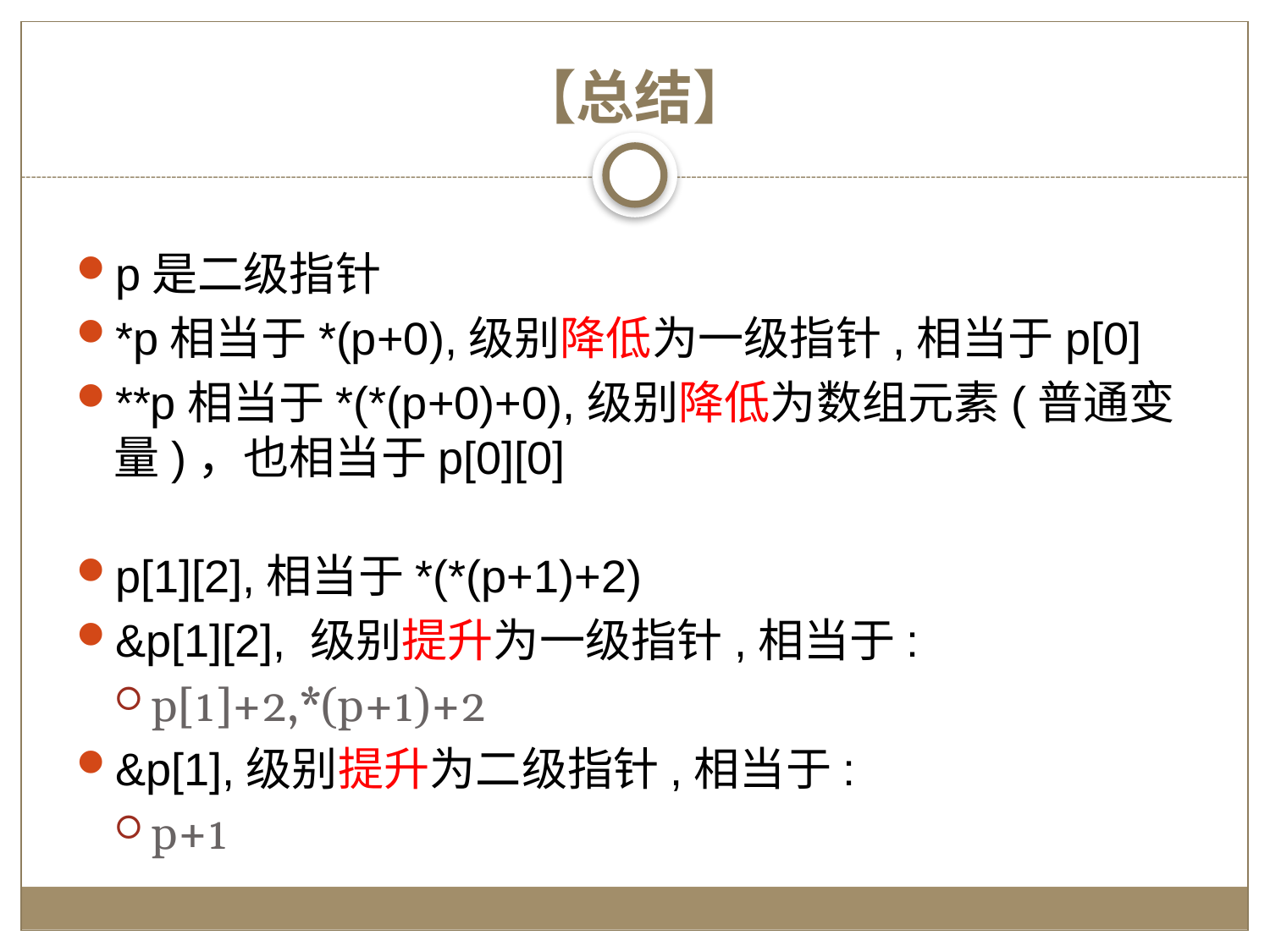

# 【总结】
p是二级指针
*p相当于*(p+0),级别降低为一级指针,相当于p[0]
**p相当于*(*(p+0)+0),级别降低为数组元素(普通变量)，也相当于p[0][0]
p[1][2],相当于*(*(p+1)+2)
&p[1][2], 级别提升为一级指针,相当于:
p[1]+2,*(p+1)+2
&p[1],级别提升为二级指针,相当于:
p+1